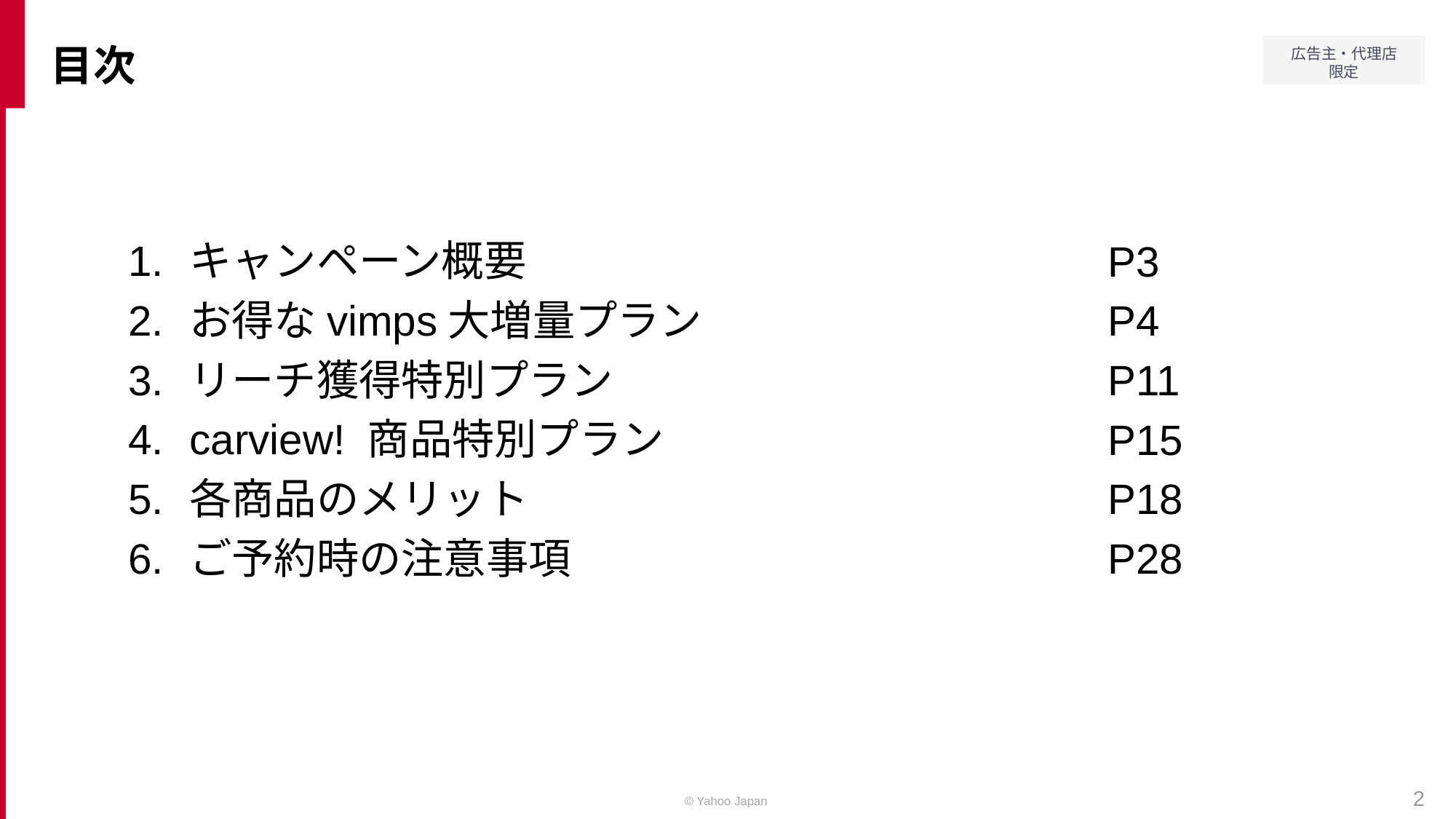

目次
キャンペーン概要
お得なvimps大増量プラン
リーチ獲得特別プラン
carview! 商品特別プラン
各商品のメリット
ご予約時の注意事項
P3
P4
P11
P15
P18
P28
2